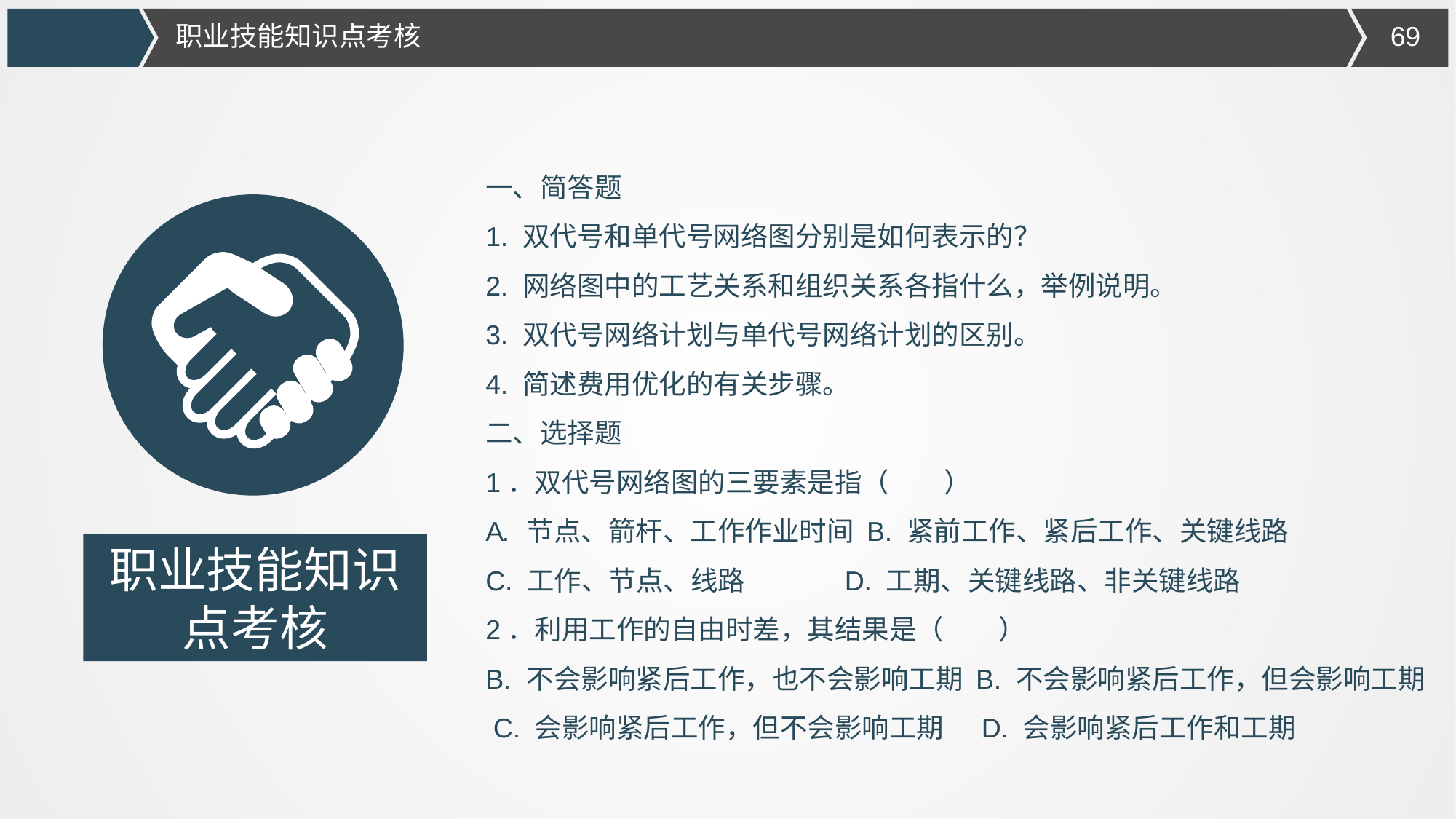

职业技能知识点考核
一、简答题
1. 双代号和单代号网络图分别是如何表示的？
2. 网络图中的工艺关系和组织关系各指什么，举例说明。
3. 双代号网络计划与单代号网络计划的区别。
4. 简述费用优化的有关步骤。
二、选择题
1．双代号网络图的三要素是指（　　）
节点、箭杆、工作作业时间 B. 紧前工作、紧后工作、关键线路
C. 工作、节点、线路               D. 工期、关键线路、非关键线路
2．利用工作的自由时差，其结果是（　　）
不会影响紧后工作，也不会影响工期 B. 不会影响紧后工作，但会影响工期
 C. 会影响紧后工作，但不会影响工期     D. 会影响紧后工作和工期

职业技能知识点考核